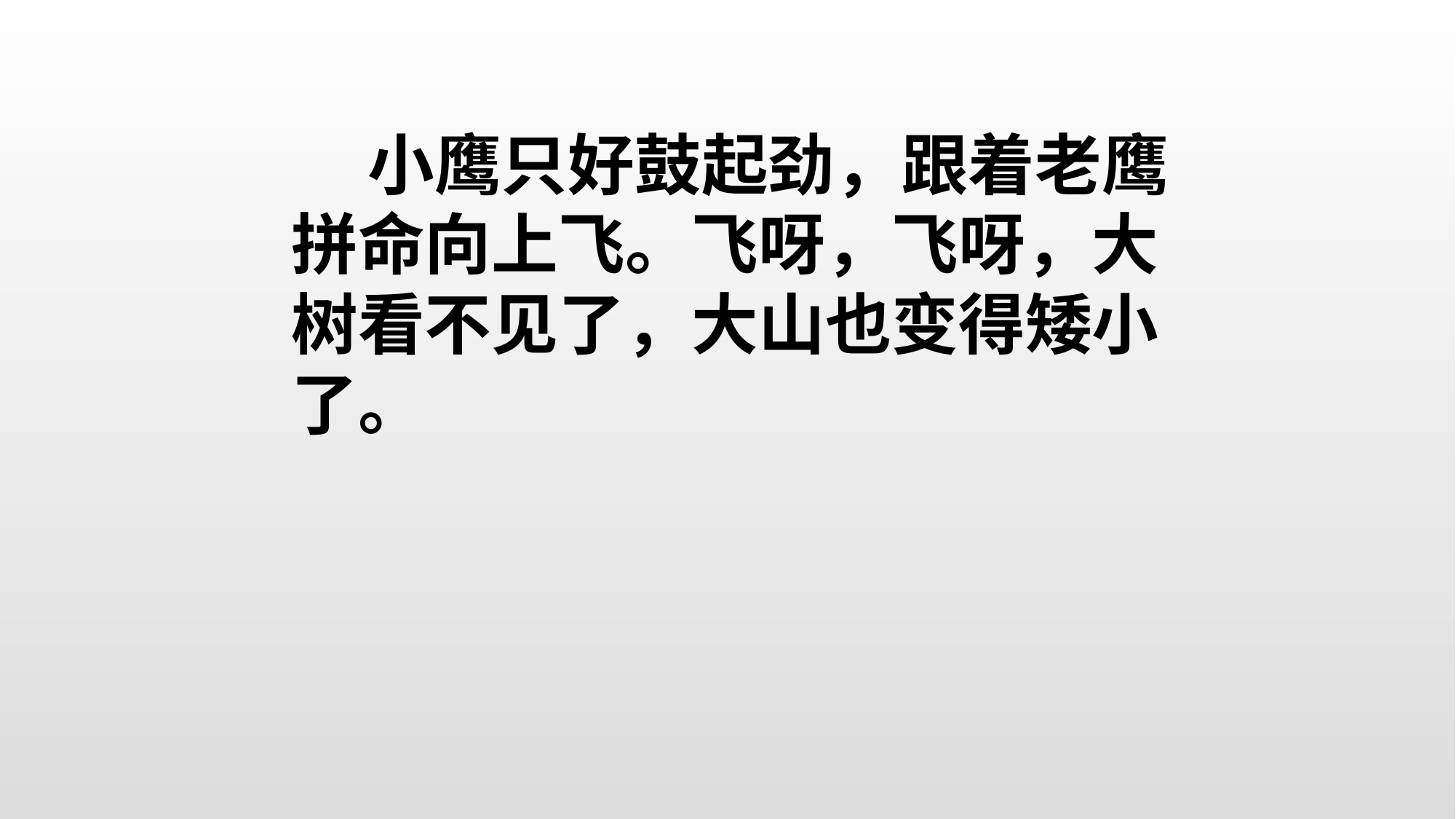

小鹰只好鼓起劲，跟着老鹰拼命向上飞。飞呀，飞呀，大树看不见了，大山也变得矮小了。